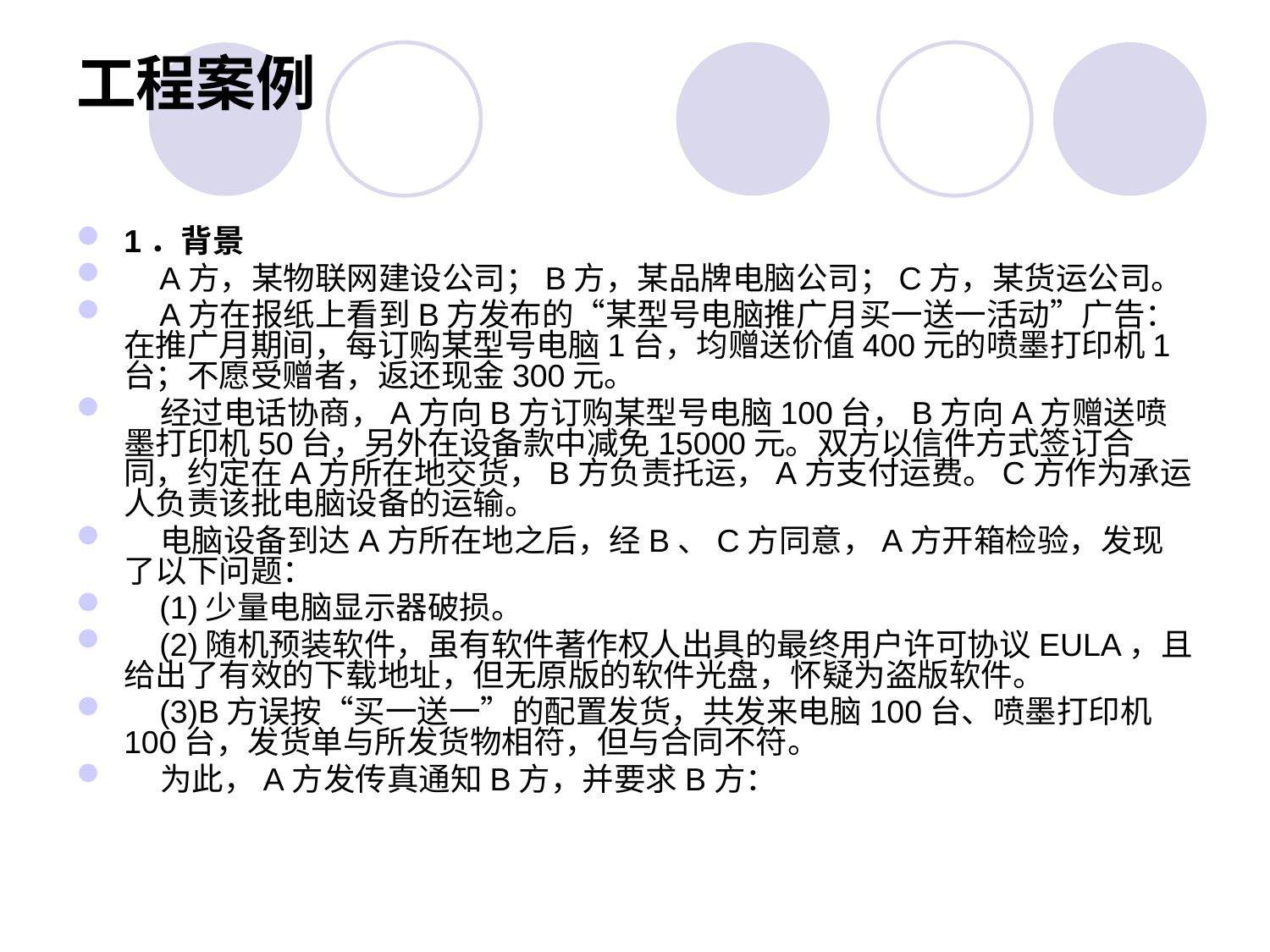

# 工程案例
1．背景
    A方，某物联网建设公司；B方，某品牌电脑公司；C方，某货运公司。
    A方在报纸上看到B方发布的“某型号电脑推广月买一送一活动”广告：在推广月期间，每订购某型号电脑1台，均赠送价值400元的喷墨打印机1台；不愿受赠者，返还现金300元。
    经过电话协商，A方向B方订购某型号电脑100台，B方向A方赠送喷墨打印机50台，另外在设备款中减免15000元。双方以信件方式签订合同，约定在A方所在地交货，B方负责托运，A方支付运费。C方作为承运人负责该批电脑设备的运输。
    电脑设备到达A方所在地之后，经B、C方同意，A方开箱检验，发现了以下问题：
    (1)少量电脑显示器破损。
    (2)随机预装软件，虽有软件著作权人出具的最终用户许可协议EULA，且给出了有效的下载地址，但无原版的软件光盘，怀疑为盗版软件。
    (3)B方误按“买一送一”的配置发货，共发来电脑100台、喷墨打印机100台，发货单与所发货物相符，但与合同不符。
    为此，A方发传真通知B方，并要求B方：